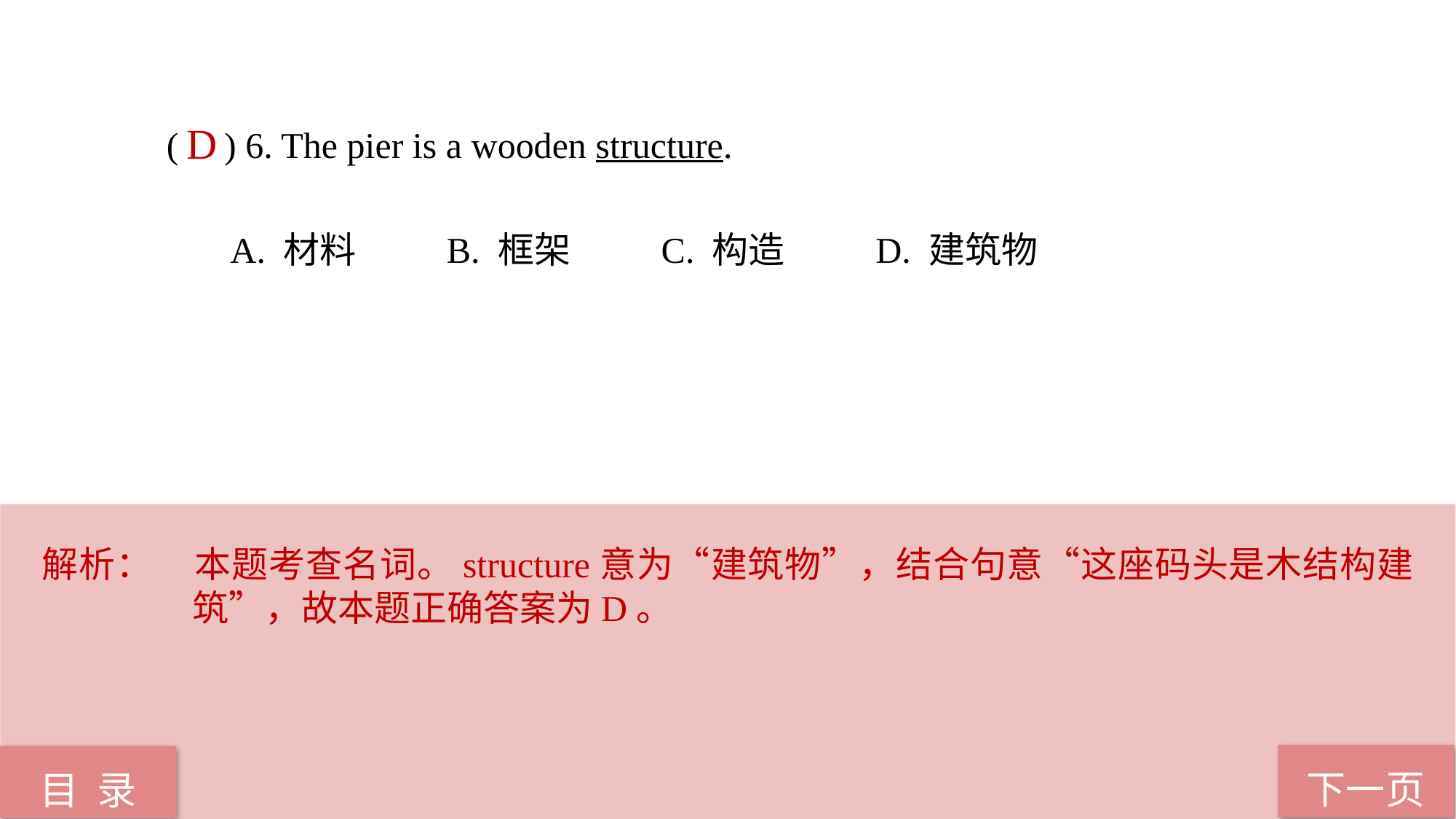

(     ) 6. The pier is a wooden structure.

       A. 材料          B. 框架          C. 构造          D. 建筑物
D
解析：	本题考查名词。structure意为“建筑物”，结合句意“这座码头是木结构建筑”，故本题正确答案为D。